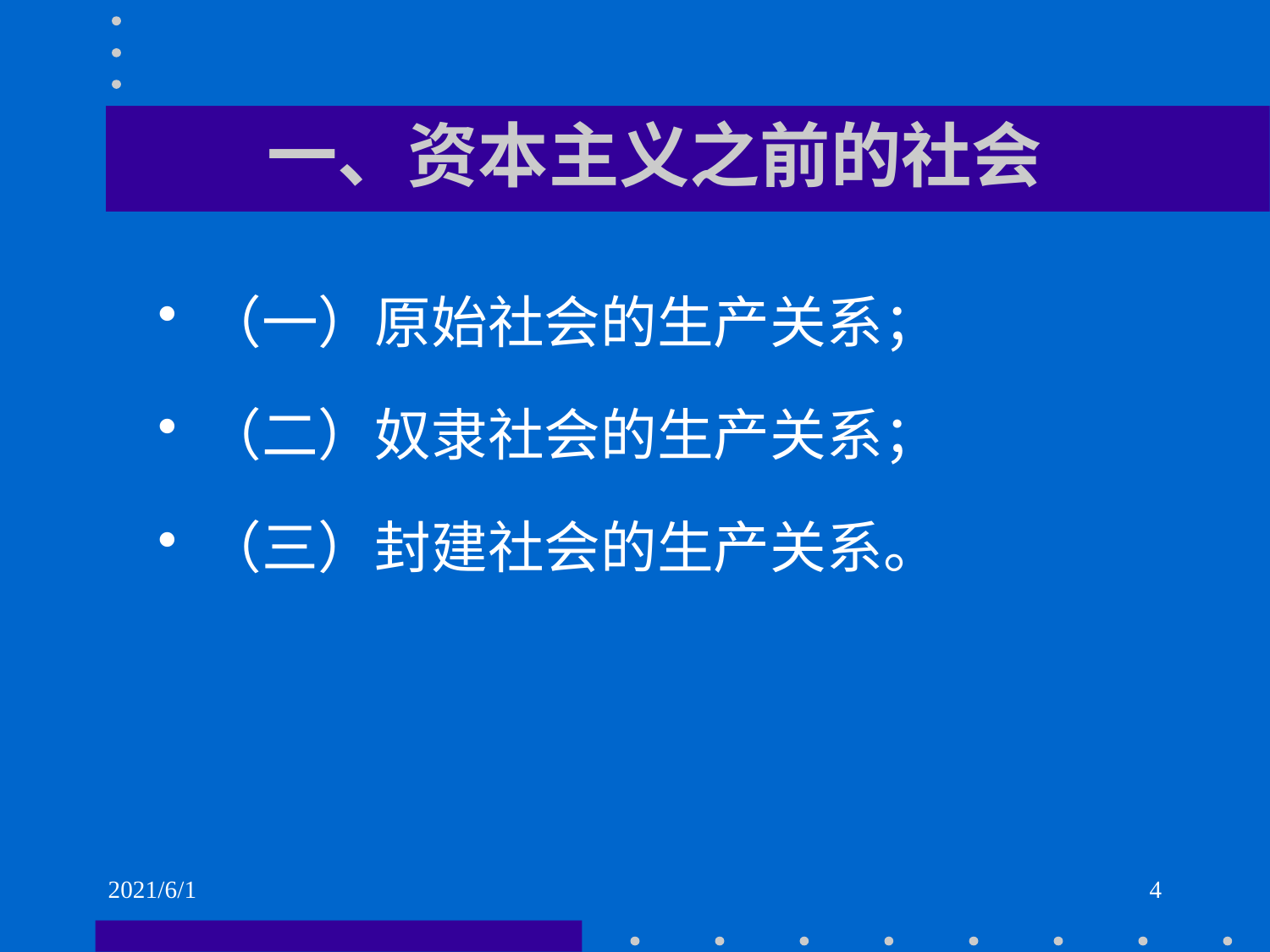

# 一、资本主义之前的社会
（一）原始社会的生产关系；
（二）奴隶社会的生产关系；
（三）封建社会的生产关系。

2021/6/1
4